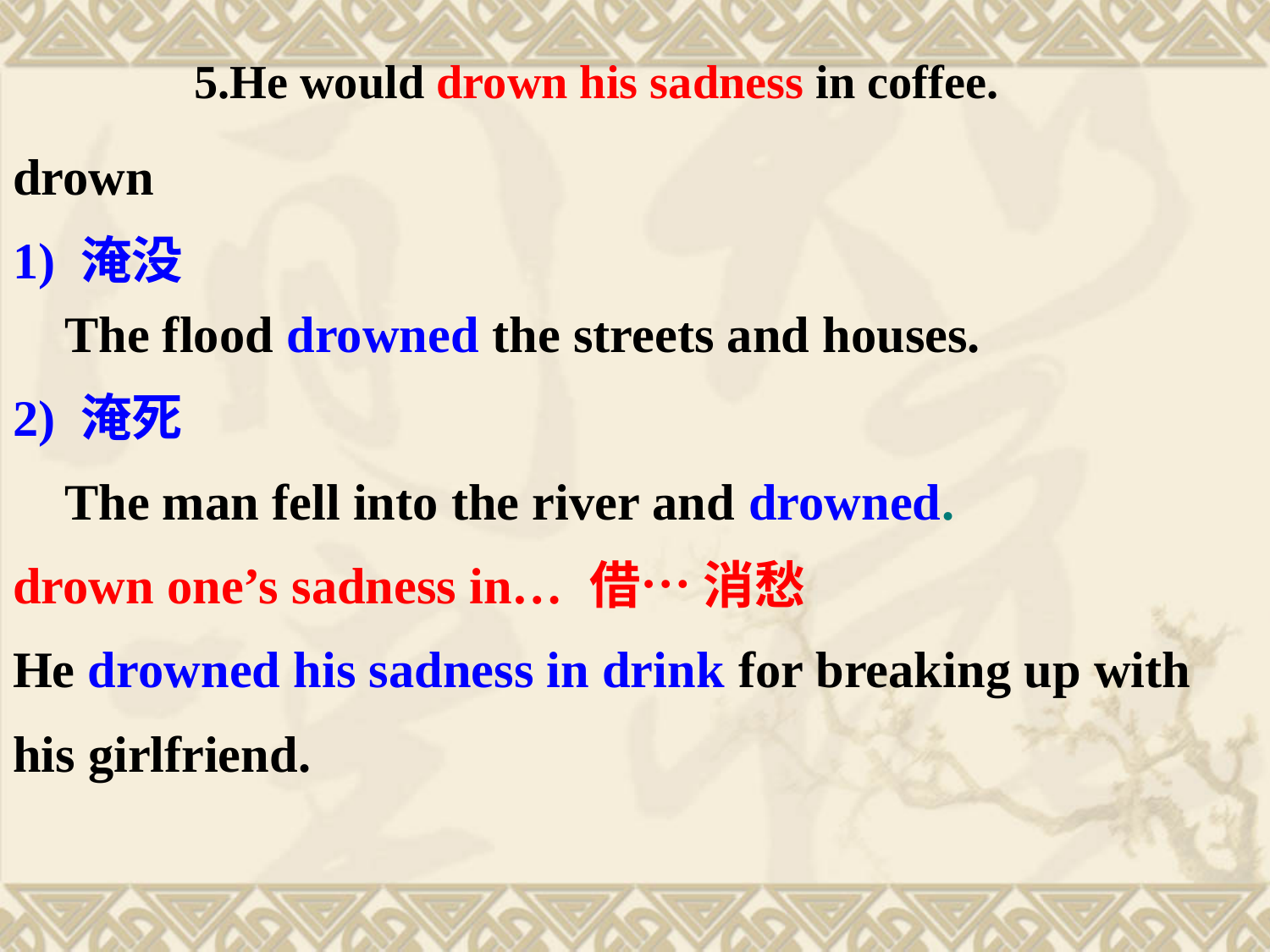

5.He would drown his sadness in coffee.
drown
1) 淹没
    The flood drowned the streets and houses.
2) 淹死
    The man fell into the river and drowned.
drown one’s sadness in… 借… 消愁
He drowned his sadness in drink for breaking up with
his girlfriend.